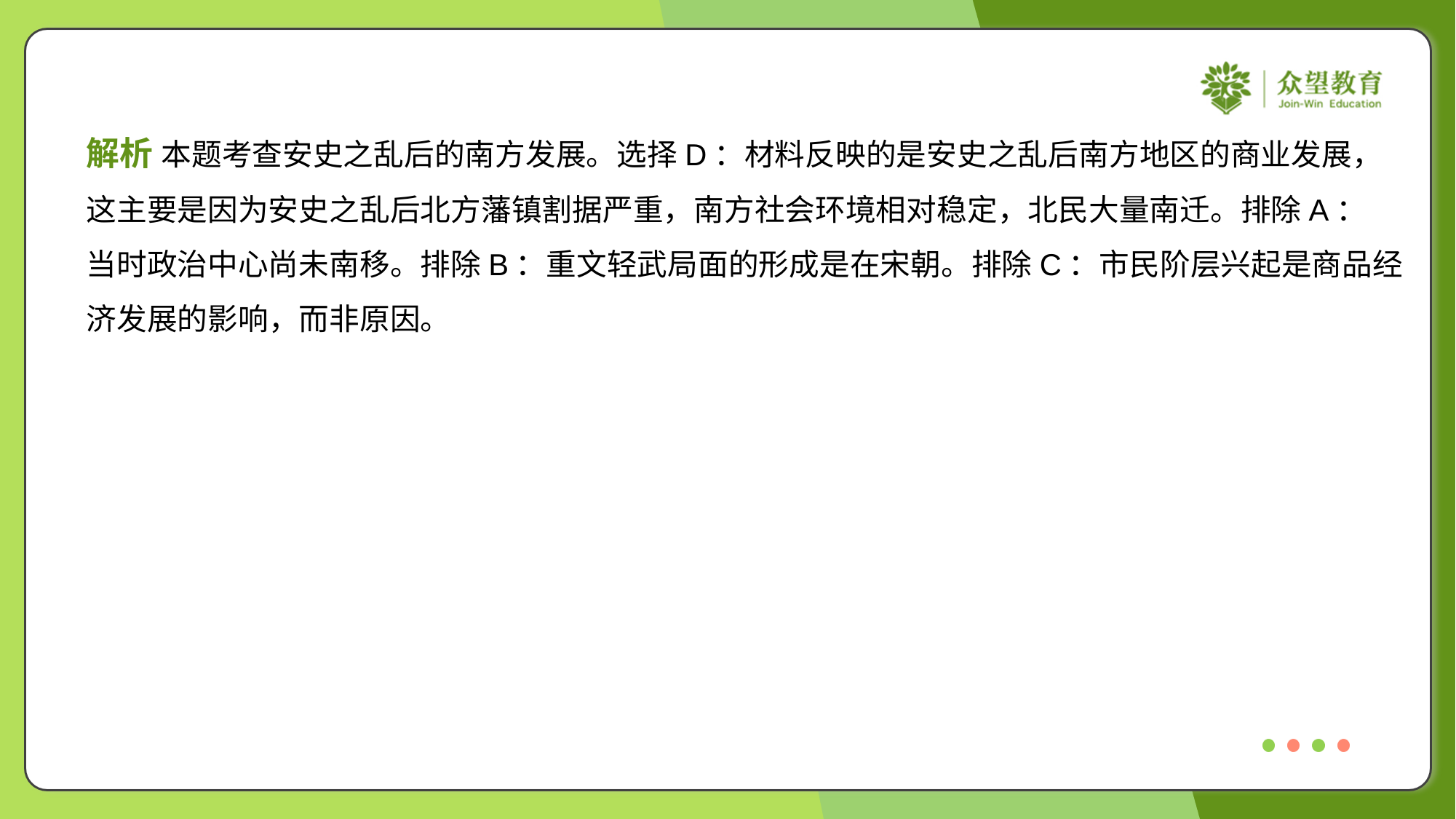

解析 本题考查安史之乱后的南方发展。选择D：材料反映的是安史之乱后南方地区的商业发展，
这主要是因为安史之乱后北方藩镇割据严重，南方社会环境相对稳定，北民大量南迁。排除A：
当时政治中心尚未南移。排除B：重文轻武局面的形成是在宋朝。排除C：市民阶层兴起是商品经
济发展的影响，而非原因。